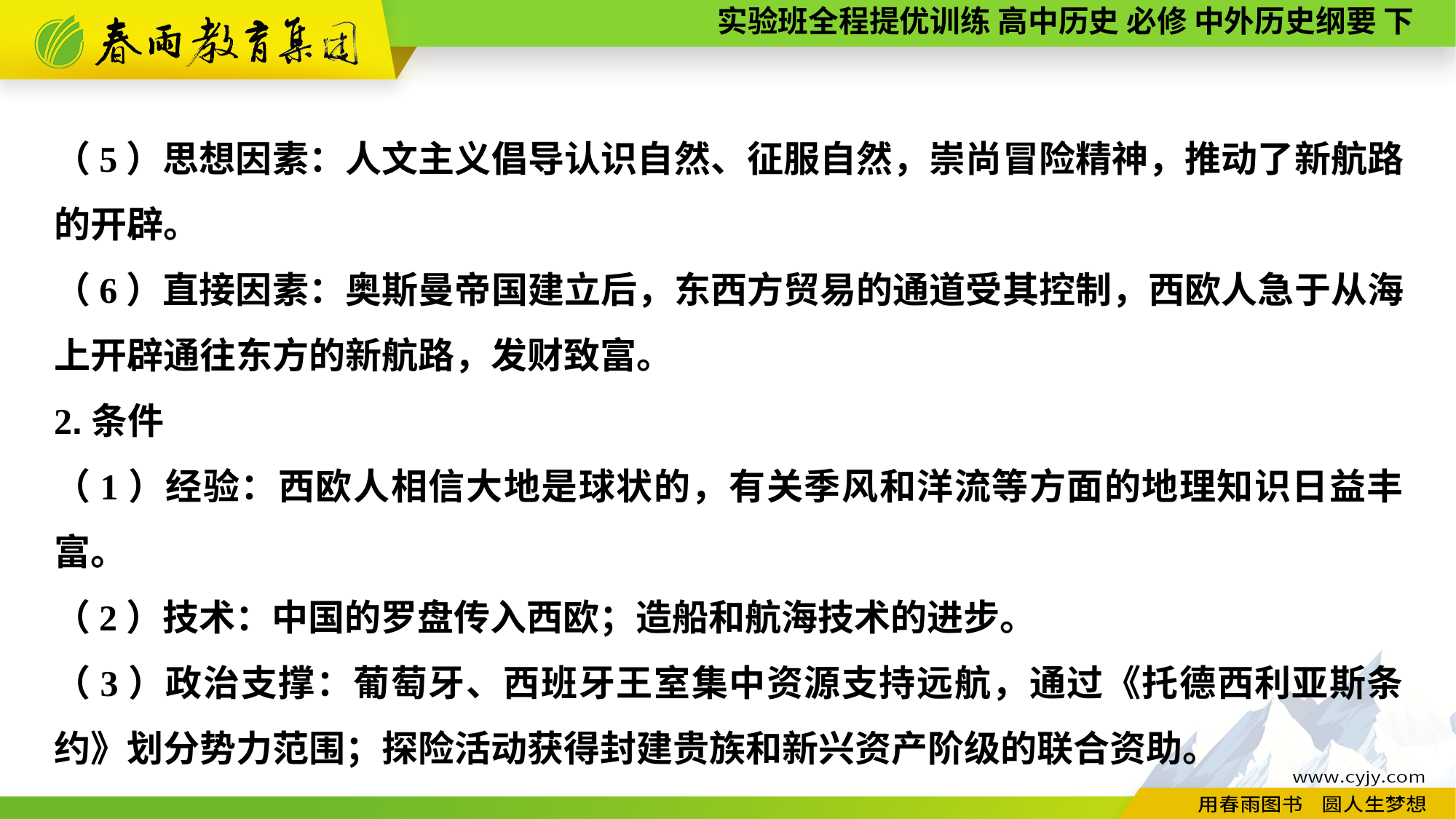

（5）思想因素：人文主义倡导认识自然、征服自然，崇尚冒险精神，推动了新航路的开辟。
（6）直接因素：奥斯曼帝国建立后，东西方贸易的通道受其控制，西欧人急于从海上开辟通往东方的新航路，发财致富。
2.条件
（1）经验：西欧人相信大地是球状的，有关季风和洋流等方面的地理知识日益丰富。
（2）技术：中国的罗盘传入西欧；造船和航海技术的进步。
（3）政治支撑：葡萄牙、西班牙王室集中资源支持远航，通过《托德西利亚斯条约》划分势力范围；探险活动获得封建贵族和新兴资产阶级的联合资助。